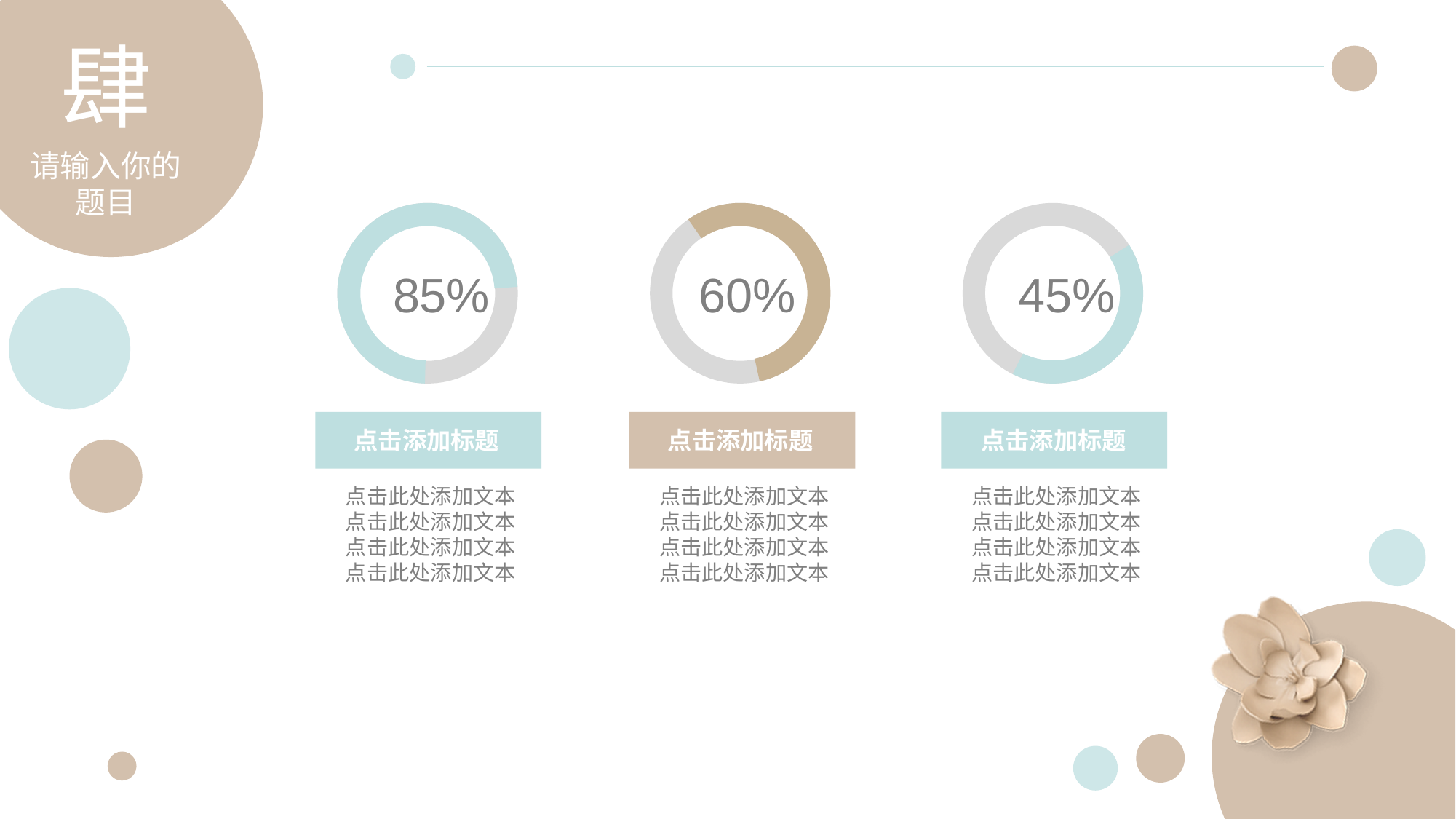

85%
60%
45%

点击添加标题

点击添加标题

点击添加标题
点击此处添加文本
点击此处添加文本
点击此处添加文本
点击此处添加文本
点击此处添加文本
点击此处添加文本
点击此处添加文本
点击此处添加文本
点击此处添加文本
点击此处添加文本
点击此处添加文本
点击此处添加文本